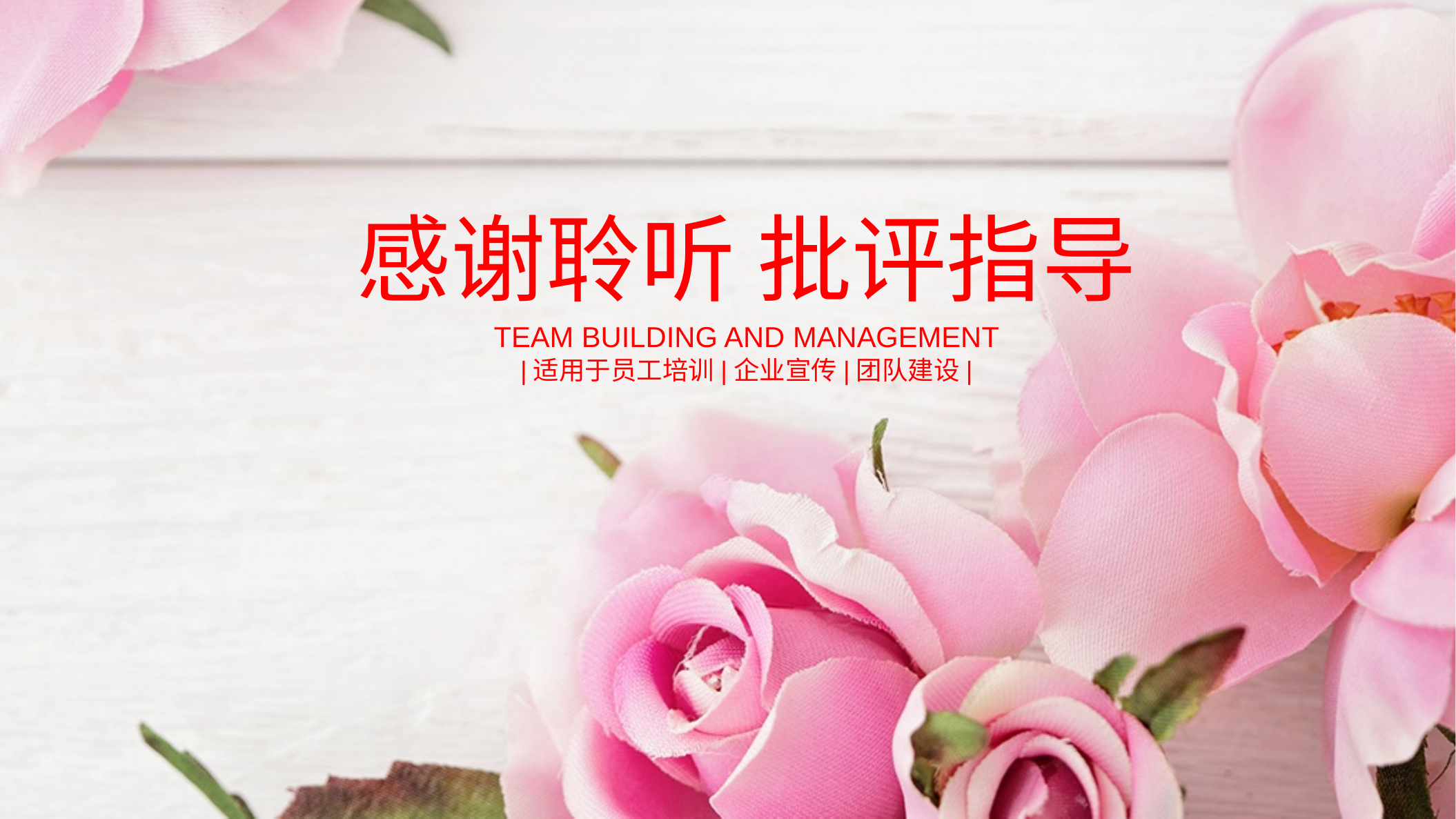

感谢聆听 批评指导
TEAM BUILDING AND MANAGEMENT
|适用于员工培训|企业宣传|团队建设|